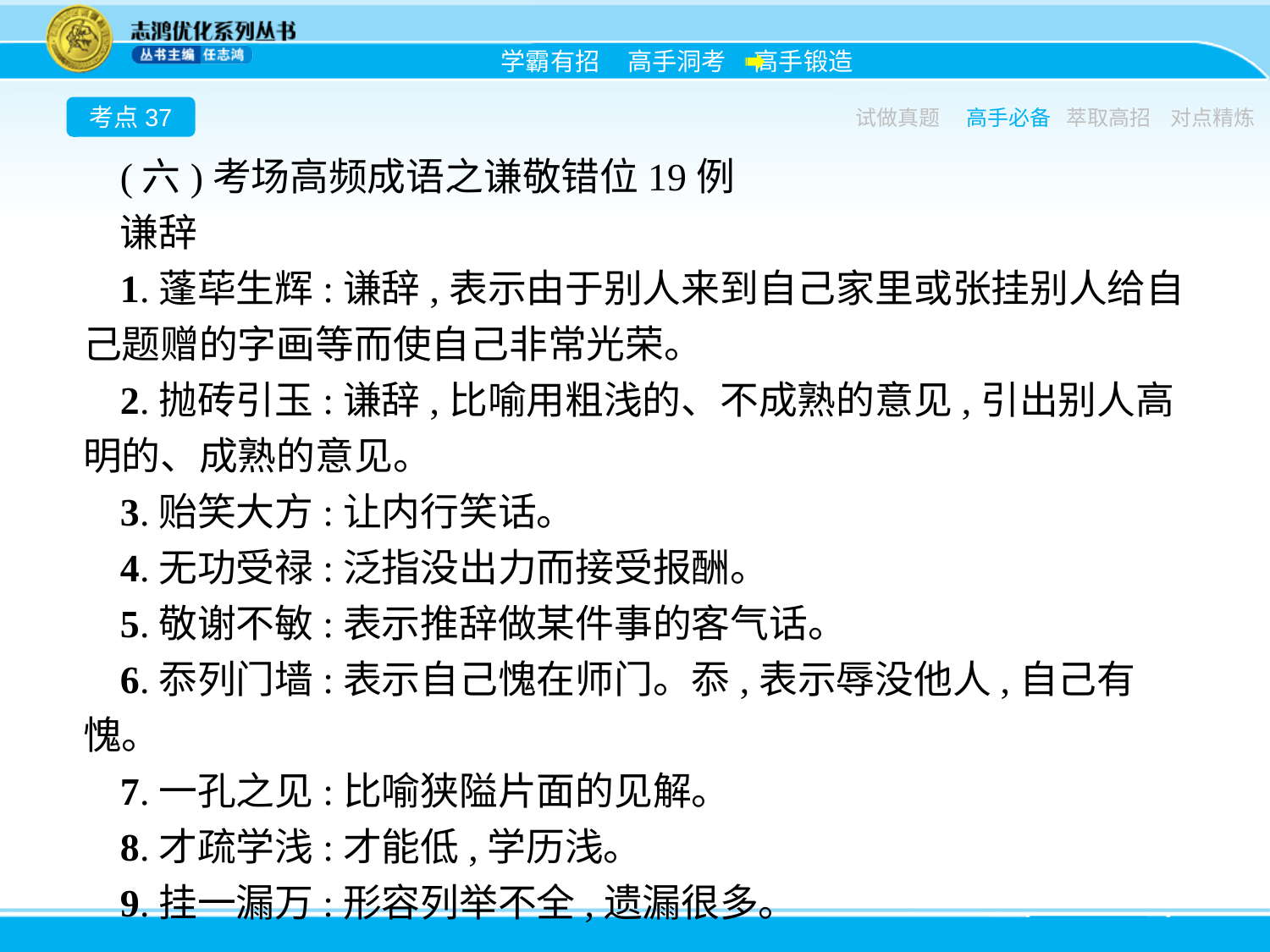

考点37
试做真题
高手必备
萃取高招
对点精炼
(六)考场高频成语之谦敬错位19例
谦辞
1.蓬荜生辉:谦辞,表示由于别人来到自己家里或张挂别人给自己题赠的字画等而使自己非常光荣。
2.抛砖引玉:谦辞,比喻用粗浅的、不成熟的意见,引出别人高明的、成熟的意见。
3.贻笑大方:让内行笑话。
4.无功受禄:泛指没出力而接受报酬。
5.敬谢不敏:表示推辞做某件事的客气话。
6.忝列门墙:表示自己愧在师门。忝,表示辱没他人,自己有愧。
7.一孔之见:比喻狭隘片面的见解。
8.才疏学浅:才能低,学历浅。
9.挂一漏万:形容列举不全,遗漏很多。